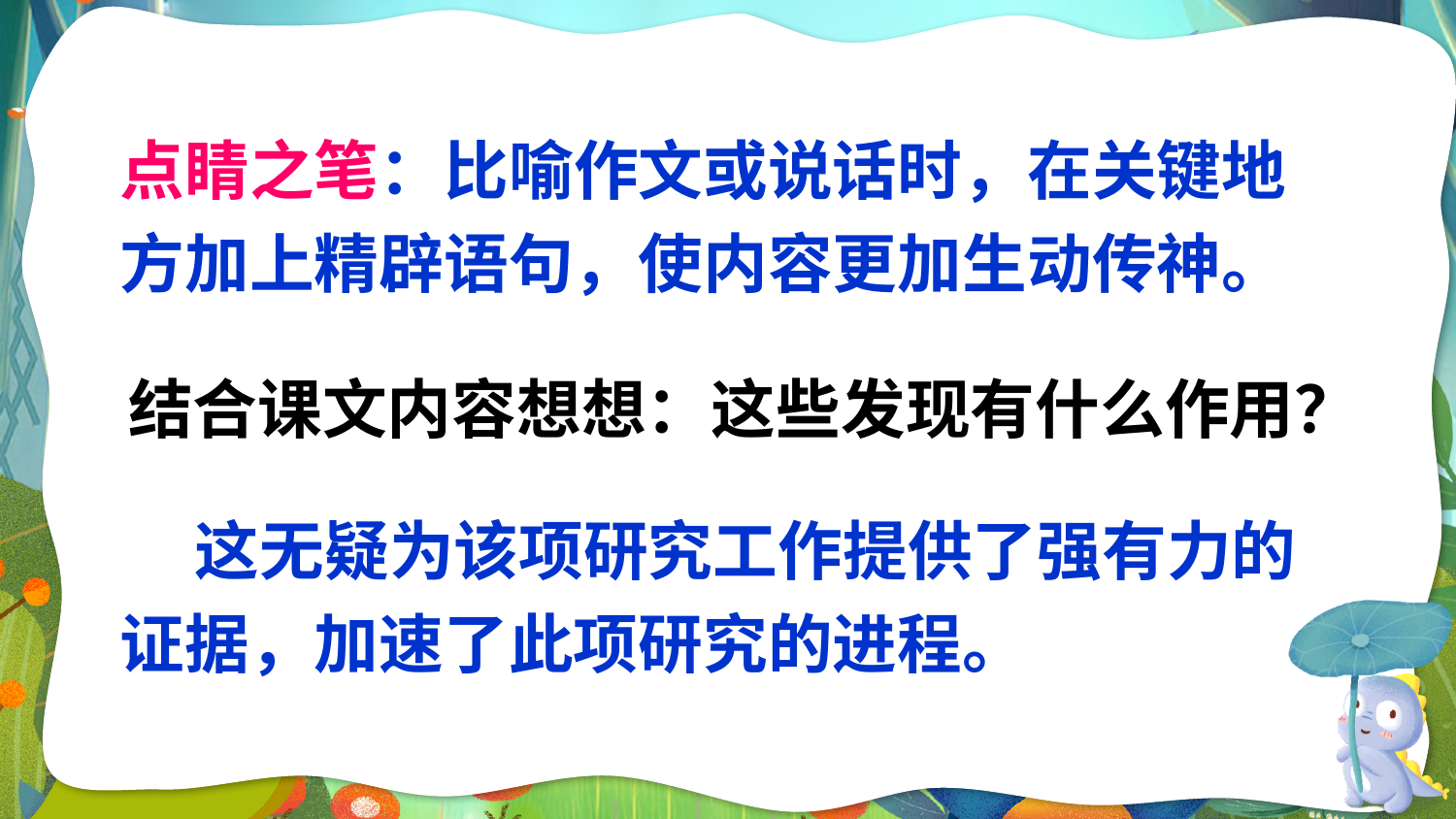

点睛之笔：比喻作文或说话时，在关键地方加上精辟语句，使内容更加生动传神。
结合课文内容想想：这些发现有什么作用？
    这无疑为该项研究工作提供了强有力的证据，加速了此项研究的进程。